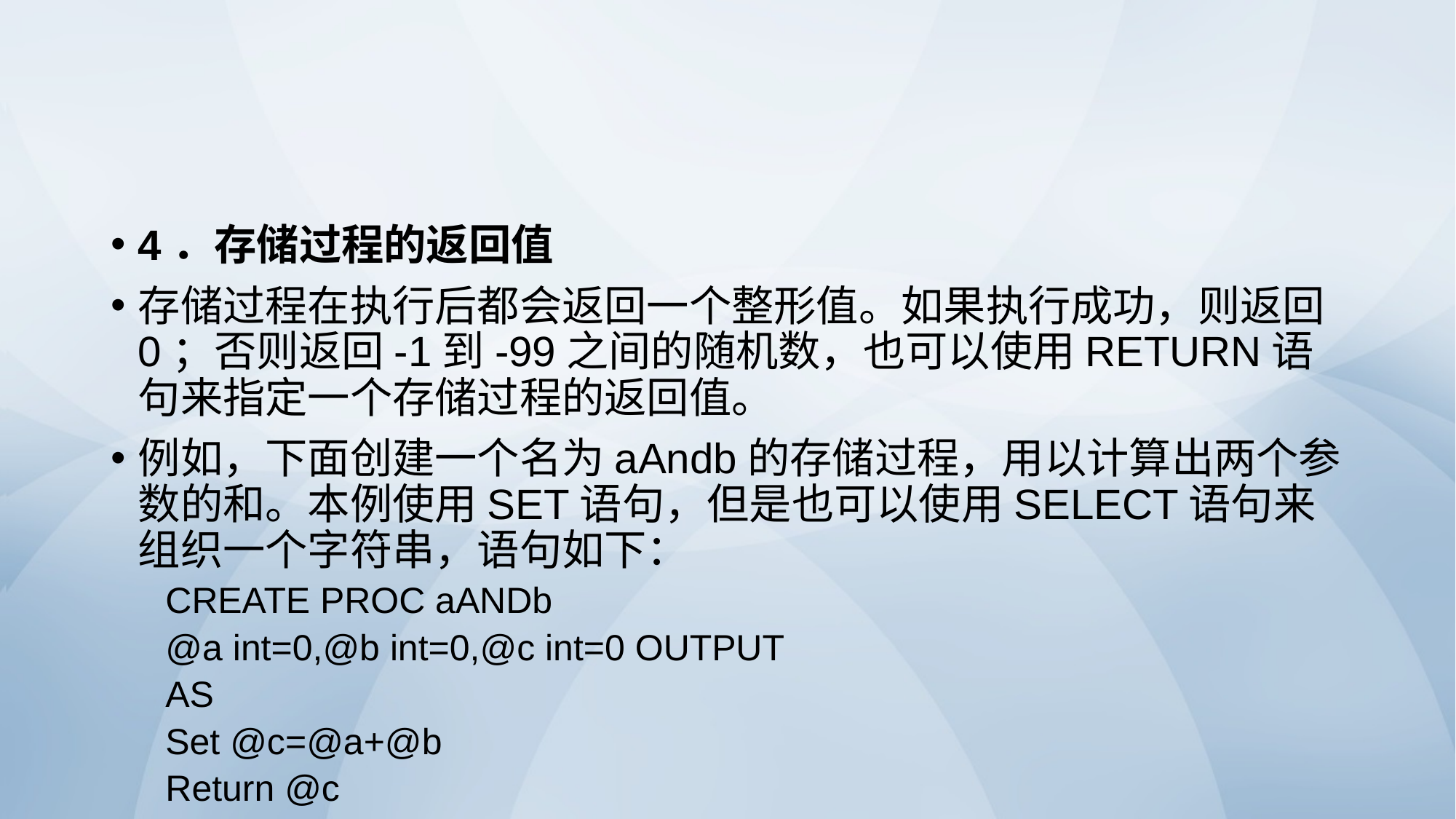

#
4．存储过程的返回值
存储过程在执行后都会返回一个整形值。如果执行成功，则返回0；否则返回-1到-99之间的随机数，也可以使用RETURN语句来指定一个存储过程的返回值。
例如，下面创建一个名为aAndb的存储过程，用以计算出两个参数的和。本例使用SET语句，但是也可以使用SELECT语句来组织一个字符串，语句如下：
CREATE PROC aANDb
@a int=0,@b int=0,@c int=0 OUTPUT
AS
Set @c=@a+@b
Return @c